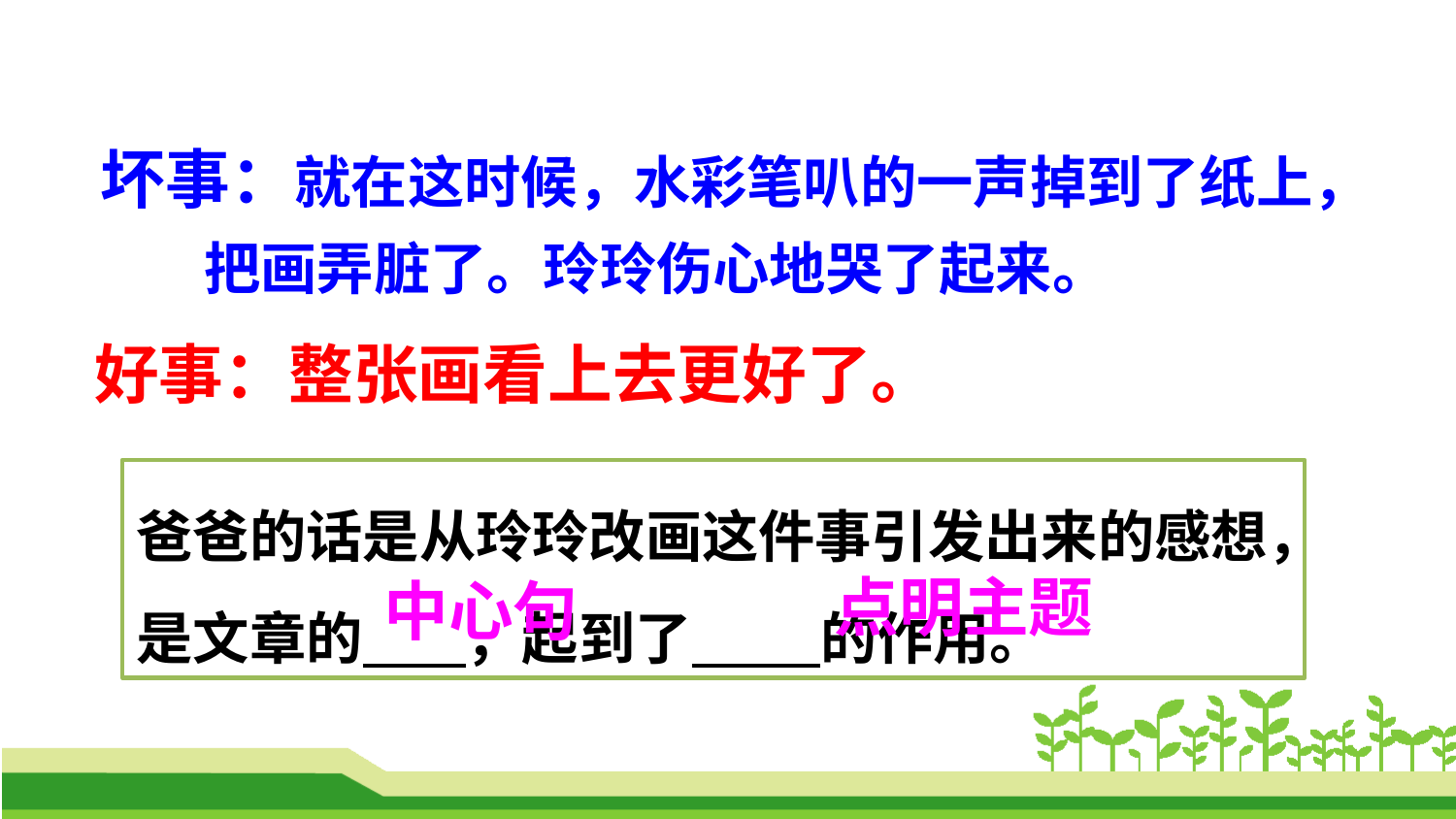

坏事：就在这时候，水彩笔叭的一声掉到了纸上，
       把画弄脏了。玲玲伤心地哭了起来。
好事：整张画看上去更好了。
爸爸的话是从玲玲改画这件事引发出来的感想，是文章的        ，起到了          的作用。
点明主题
中心句